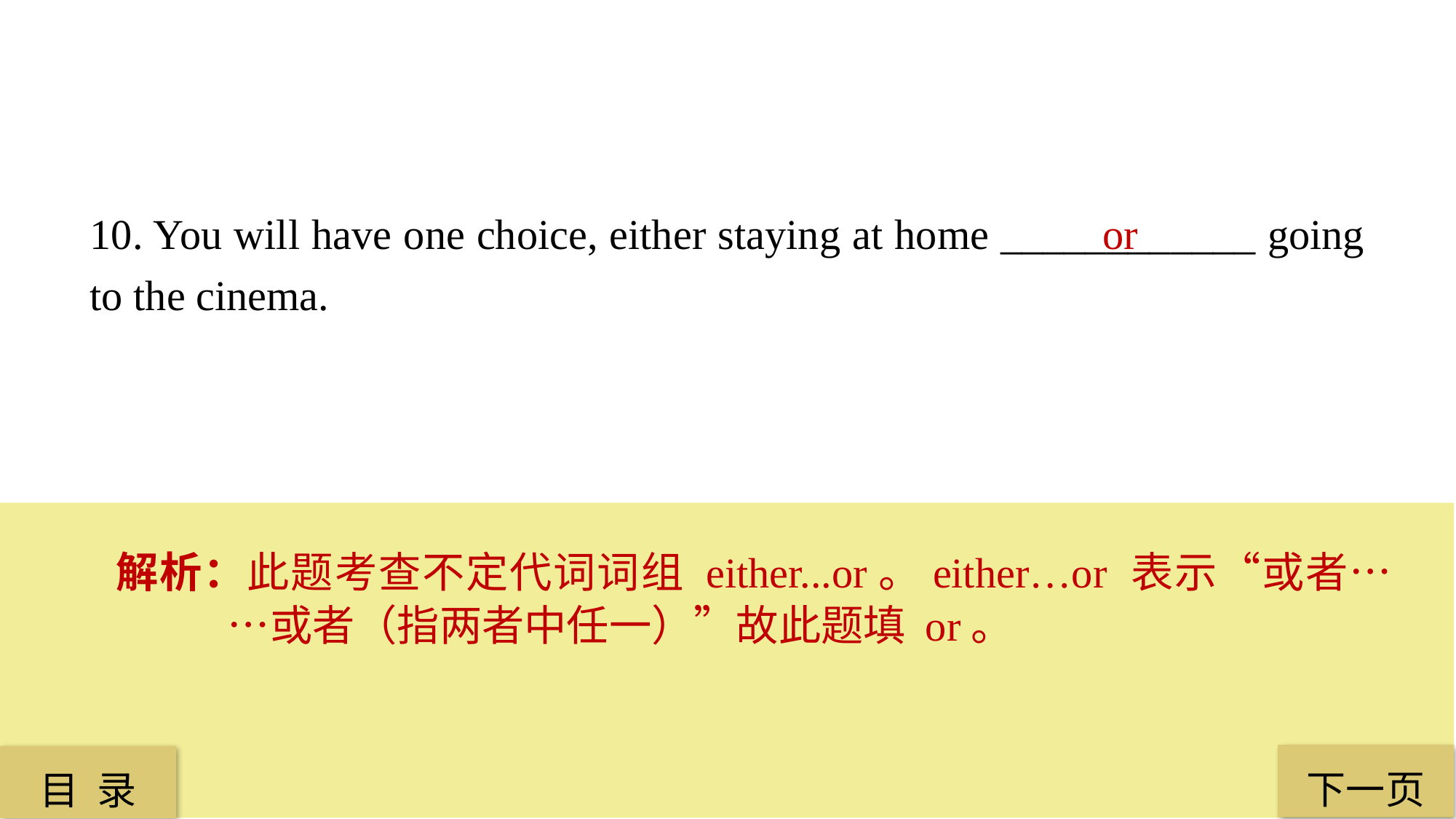

10. You will have one choice, either staying at home ____________ going to the cinema.
 or
解析：此题考查不定代词词组 either...or。either…or 表示“或者……或者（指两者中任一）”故此题填 or。